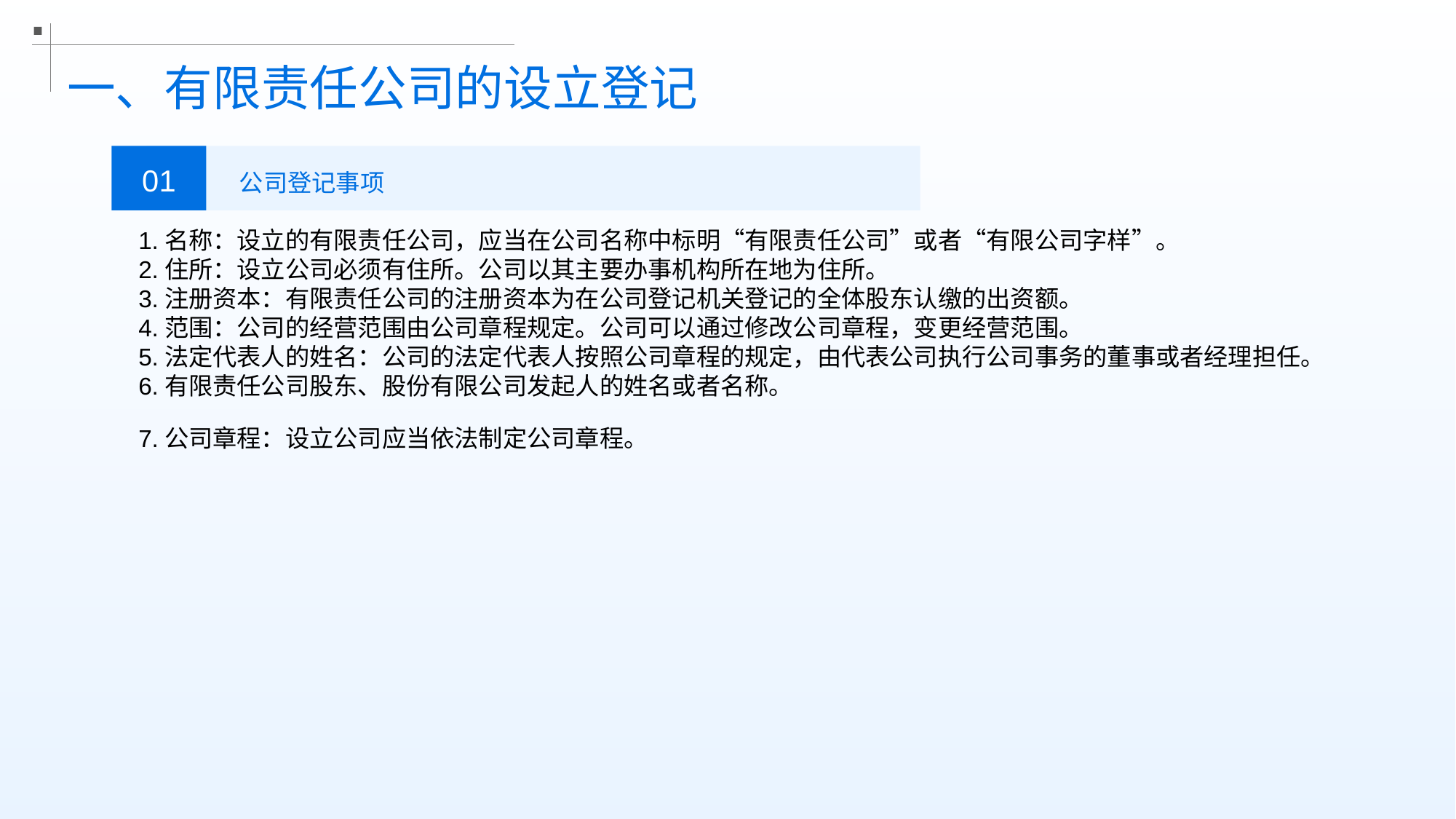

一、有限责任公司的设立登记

01
公司登记事项
1.名称：设立的有限责任公司，应当在公司名称中标明“有限责任公司”或者“有限公司字样”。
2.住所：设立公司必须有住所。公司以其主要办事机构所在地为住所。
3.注册资本：有限责任公司的注册资本为在公司登记机关登记的全体股东认缴的出资额。
4.范围：公司的经营范围由公司章程规定。公司可以通过修改公司章程，变更经营范围。
5.法定代表人的姓名：公司的法定代表人按照公司章程的规定，由代表公司执行公司事务的董事或者经理担任。
6.有限责任公司股东、股份有限公司发起人的姓名或者名称。
7.公司章程：设立公司应当依法制定公司章程。